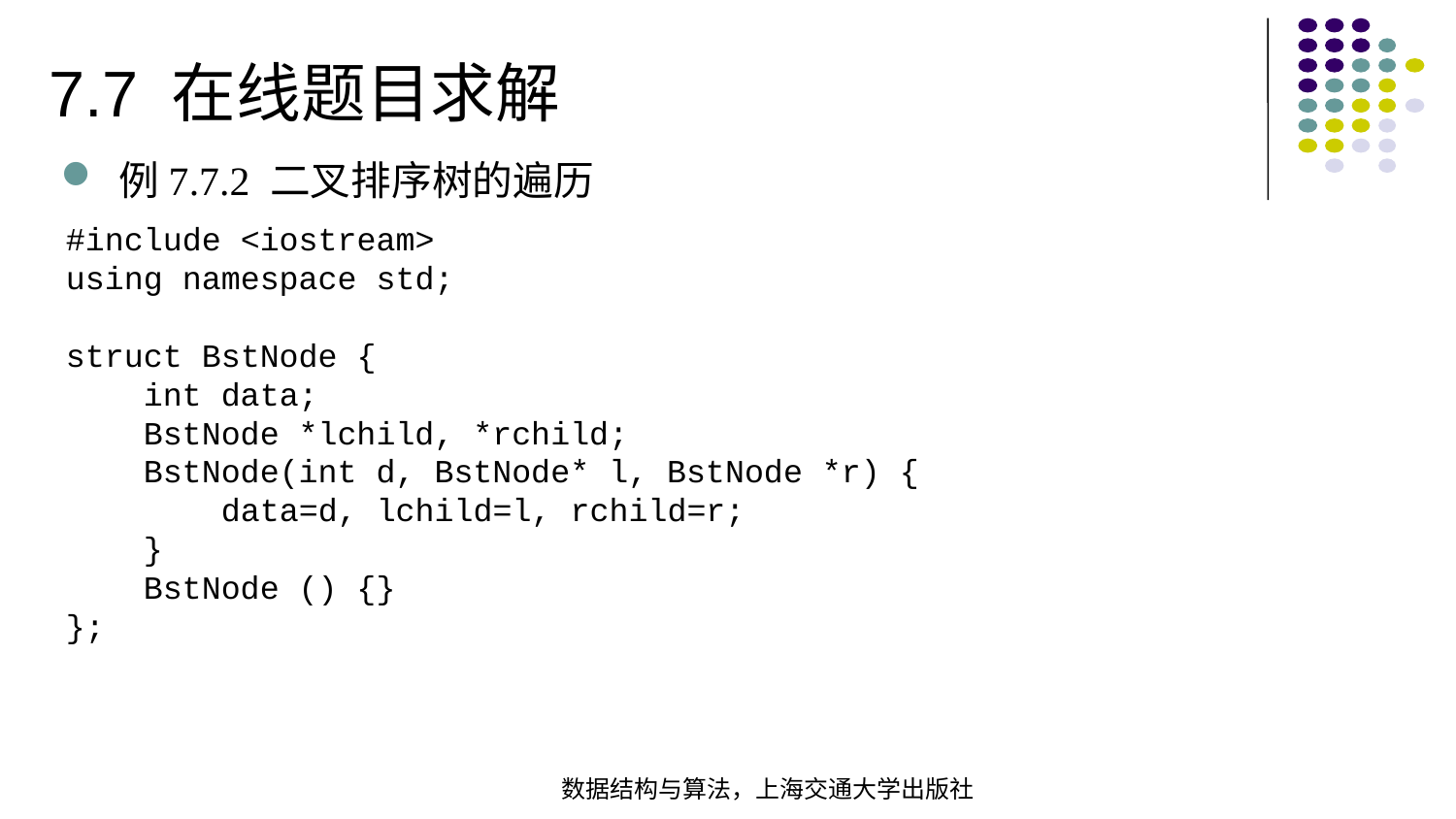

7.7 在线题目求解
例7.7.2 二叉排序树的遍历
#include <iostream>using namespace std; struct BstNode {    int data;    BstNode *lchild, *rchild;    BstNode(int d, BstNode* l, BstNode *r) {        data=d, lchild=l, rchild=r;    }    BstNode () {}};